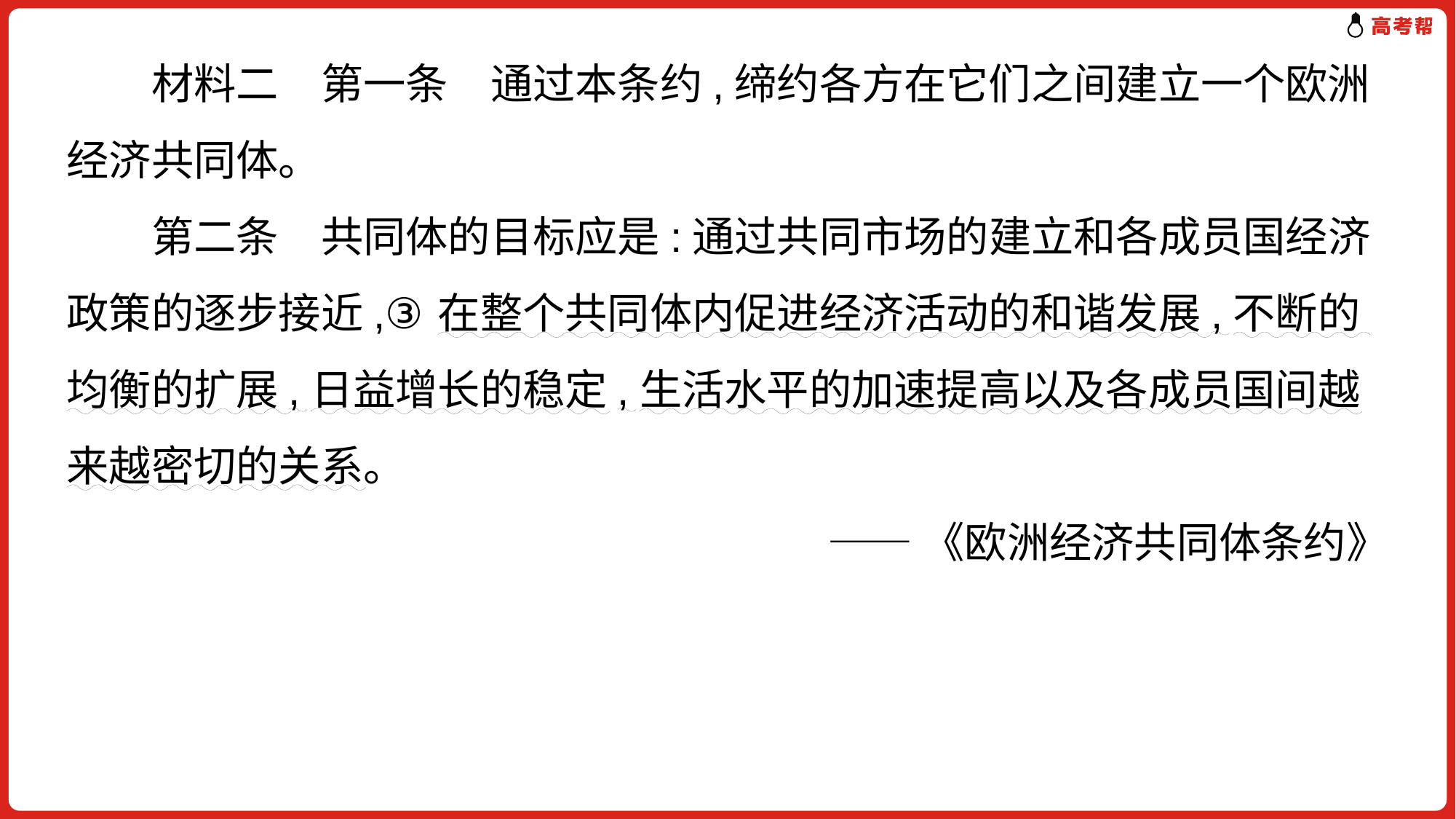

材料二　第一条　通过本条约,缔约各方在它们之间建立一个欧洲经济共同体。
　　第二条　共同体的目标应是:通过共同市场的建立和各成员国经济政策的逐步接近,③在整个共同体内促进经济活动的和谐发展,不断的均衡的扩展,日益增长的稳定,生活水平的加速提高以及各成员国间越来越密切的关系。
——《欧洲经济共同体条约》